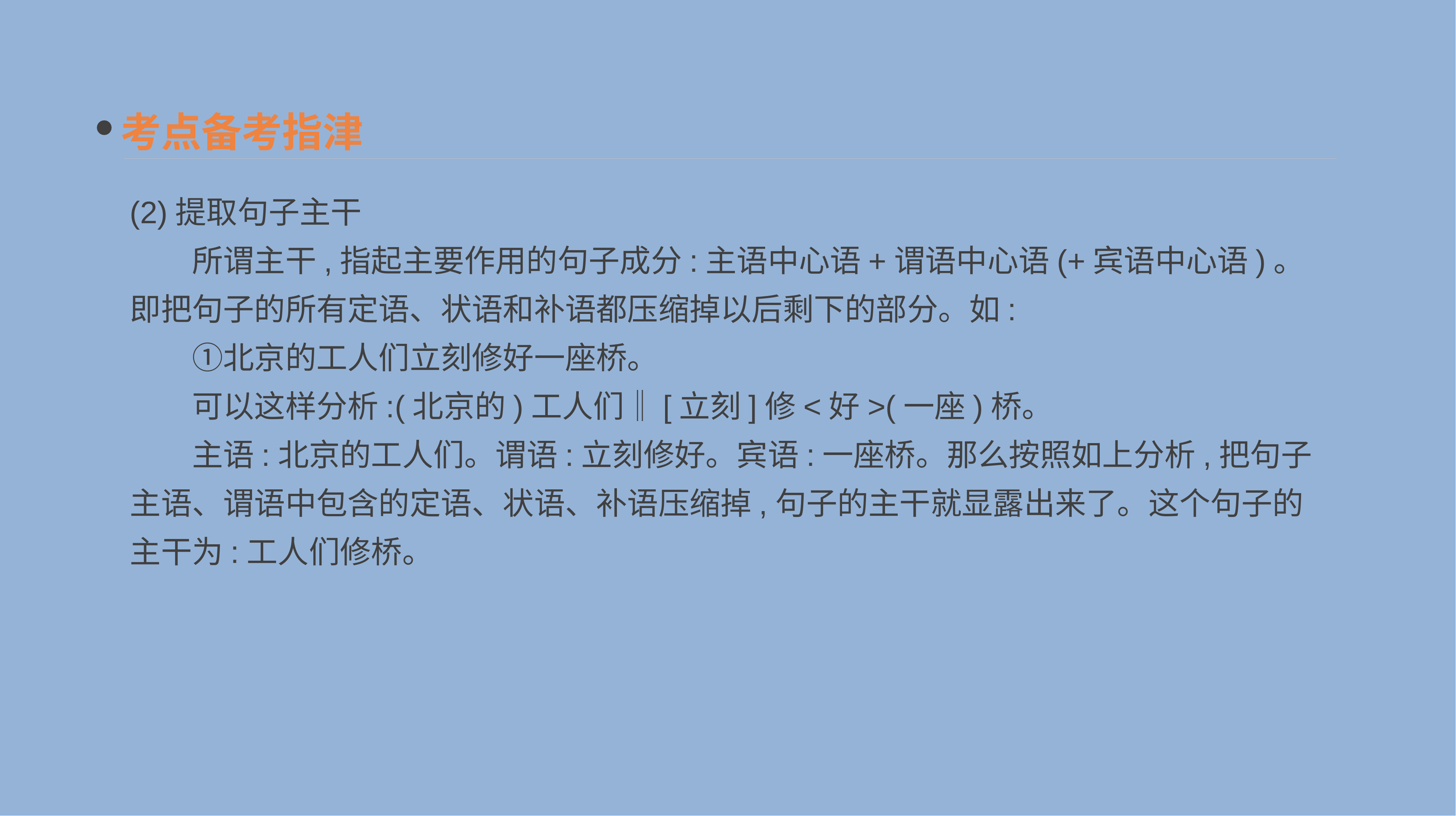

考点备考指津

(2)提取句子主干
　　所谓主干,指起主要作用的句子成分:主语中心语+谓语中心语(+宾语中心语)。即把句子的所有定语、状语和补语都压缩掉以后剩下的部分。如:
　　①北京的工人们立刻修好一座桥。
　　可以这样分析:(北京的)工人们‖[立刻]修<好>(一座)桥。
　　主语:北京的工人们。谓语:立刻修好。宾语:一座桥。那么按照如上分析,把句子主语、谓语中包含的定语、状语、补语压缩掉,句子的主干就显露出来了。这个句子的主干为:工人们修桥。